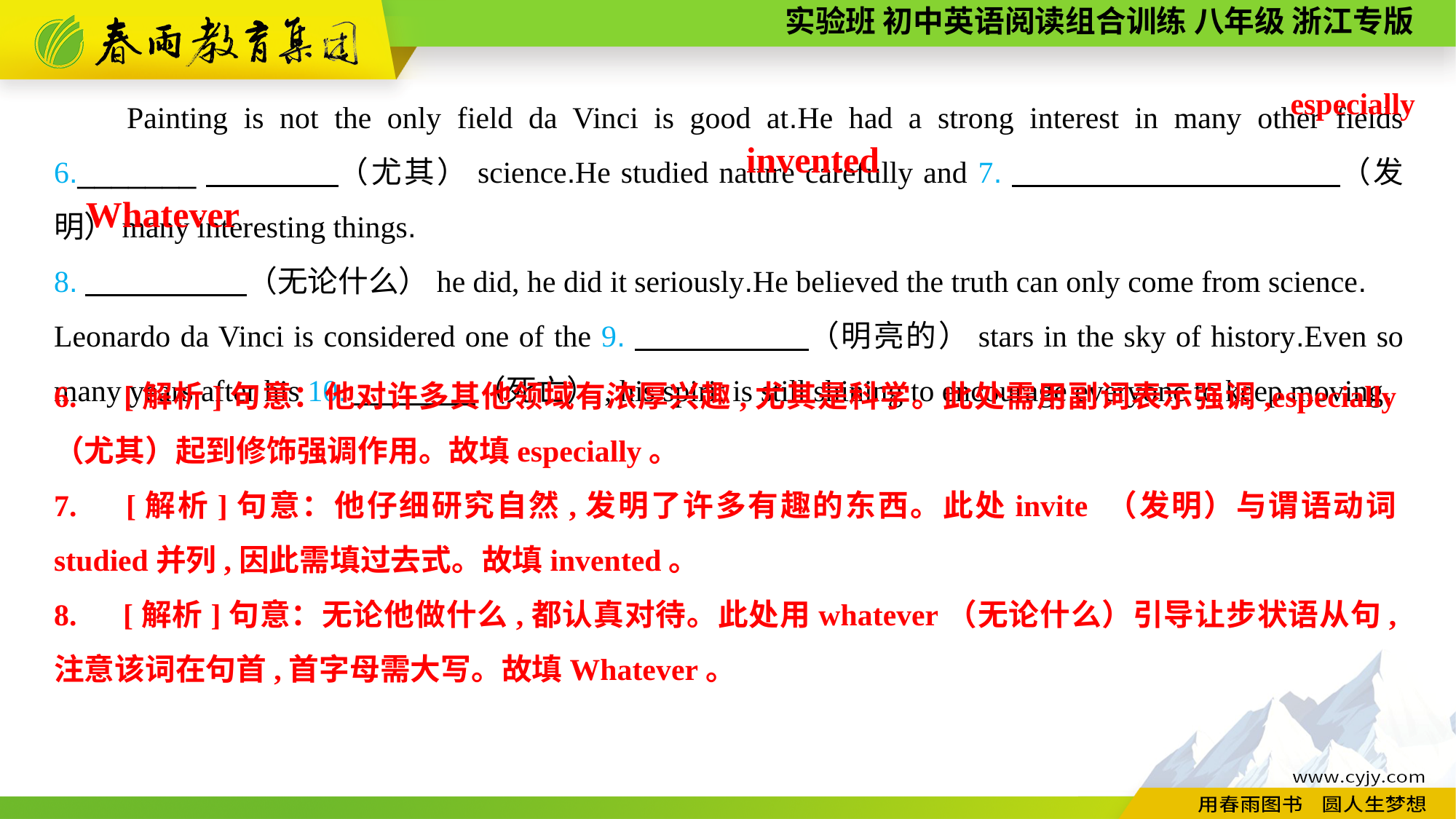

Painting is not the only field da Vinci is good at.He had a strong interest in many other fields 6._______　　　　（尤其）science.He studied nature carefully and 7.　　                     　　（发明）many interesting things.
8.　      　　　（无论什么）he did, he did it seriously.He believed the truth can only come from science.
Leonardo da Vinci is considered one of the 9.　　     　　（明亮的）stars in the sky of history.Even so many years after his 10.　　　　（死亡）, his spirit is still shining to encourage everyone to keep moving.
especially
invented
Whatever
6.　[解析]句意：他对许多其他领域有浓厚兴趣,尤其是科学。此处需用副词表示强调,especially（尤其）起到修饰强调作用。故填especially。
7.　[解析]句意：他仔细研究自然,发明了许多有趣的东西。此处invite （发明）与谓语动词studied并列,因此需填过去式。故填invented。
8.　[解析]句意：无论他做什么,都认真对待。此处用whatever（无论什么）引导让步状语从句,注意该词在句首,首字母需大写。故填Whatever。